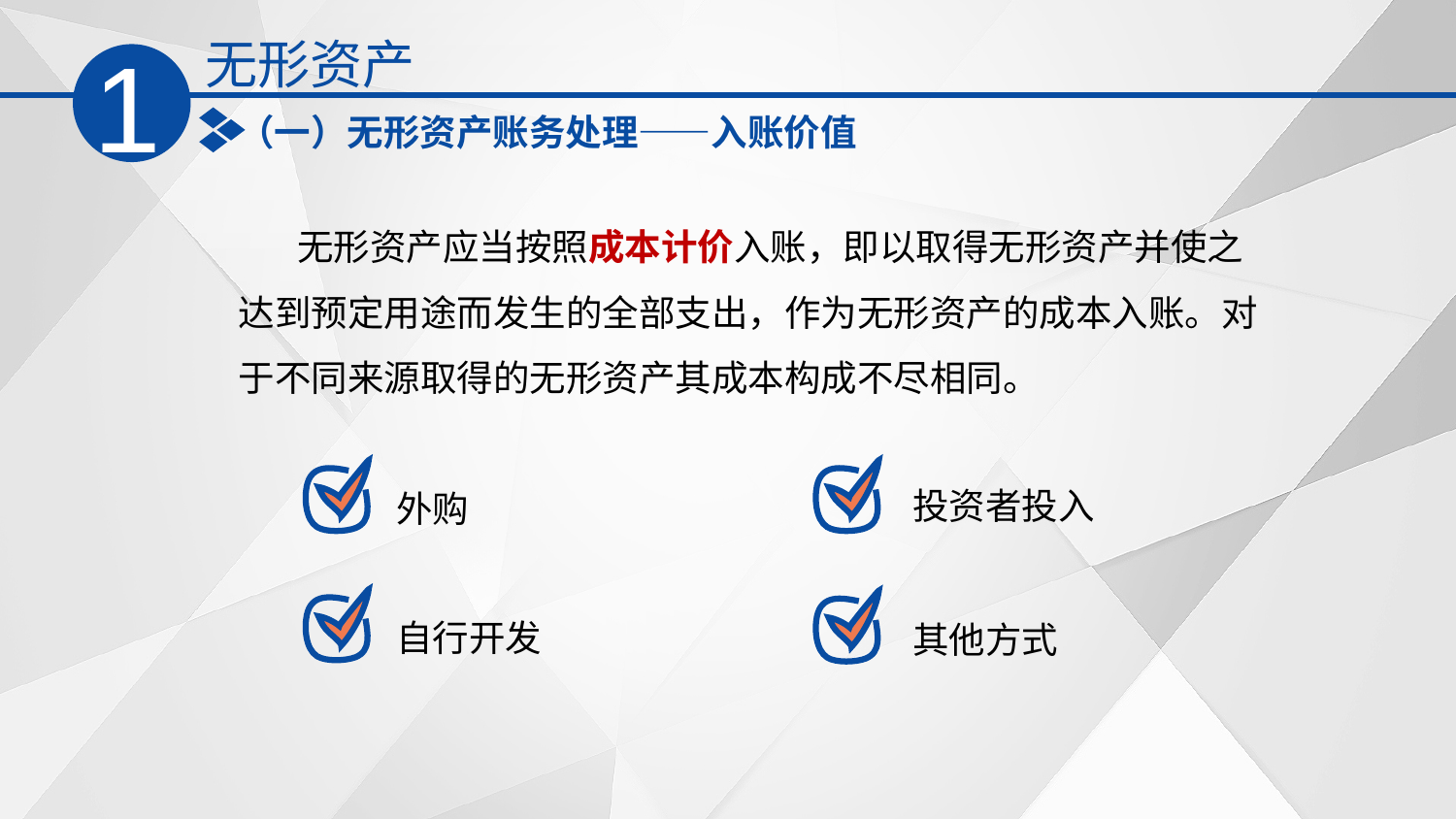

无形资产
1

（一）无形资产账务处理——入账价值

           无形资产应当按照成本计价入账，即以取得无形资产并使之达到预定用途而发生的全部支出，作为无形资产的成本入账。对于不同来源取得的无形资产其成本构成不尽相同。
投资者投入
外购

自行开发

其他方式